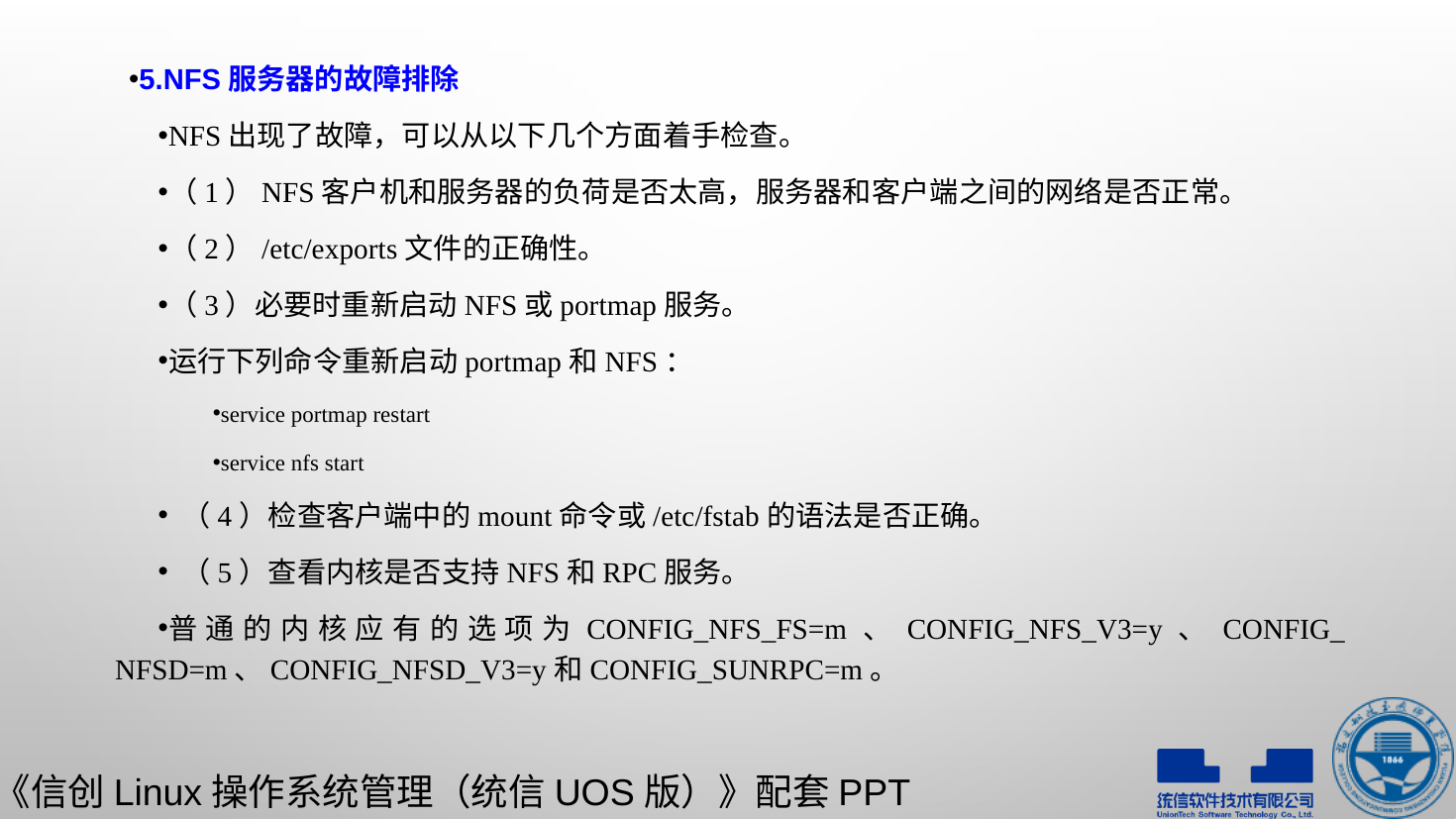

5.NFS服务器的故障排除
NFS出现了故障，可以从以下几个方面着手检查。
（1）NFS客户机和服务器的负荷是否太高，服务器和客户端之间的网络是否正常。
（2）/etc/exports文件的正确性。
（3）必要时重新启动NFS或portmap服务。
运行下列命令重新启动portmap和NFS：
service portmap restart
service nfs start
 （4）检查客户端中的mount命令或/etc/fstab的语法是否正确。
 （5）查看内核是否支持NFS和RPC服务。
普通的内核应有的选项为CONFIG_NFS_FS=m、CONFIG_NFS_V3=y、CONFIG_ NFSD=m、CONFIG_NFSD_V3=y和CONFIG_SUNRPC=m。